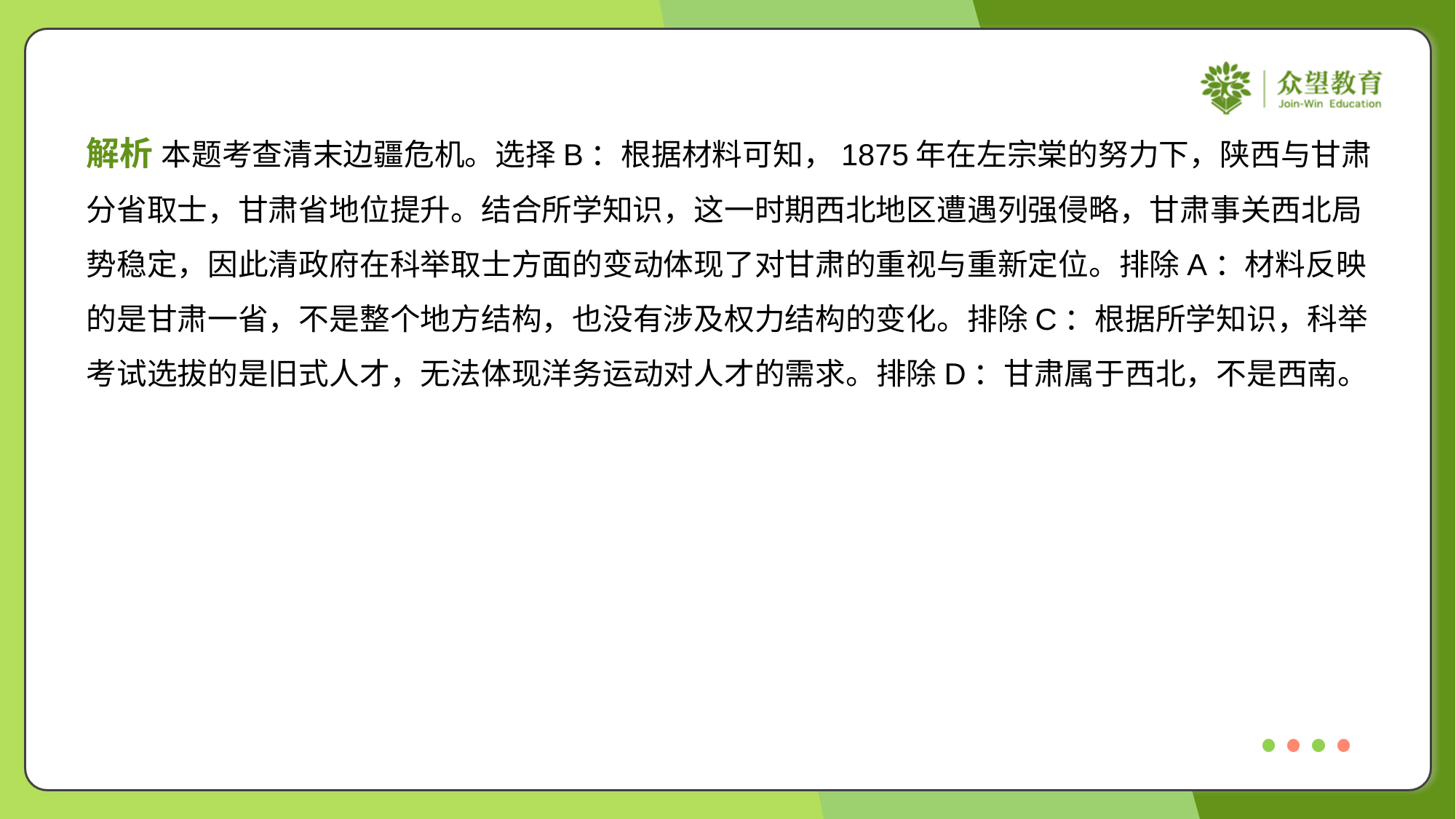

解析 本题考查清末边疆危机。选择B：根据材料可知，1875年在左宗棠的努力下，陕西与甘肃
分省取士，甘肃省地位提升。结合所学知识，这一时期西北地区遭遇列强侵略，甘肃事关西北局
势稳定，因此清政府在科举取士方面的变动体现了对甘肃的重视与重新定位。排除A：材料反映
的是甘肃一省，不是整个地方结构，也没有涉及权力结构的变化。排除C：根据所学知识，科举
考试选拔的是旧式人才，无法体现洋务运动对人才的需求。排除D：甘肃属于西北，不是西南。